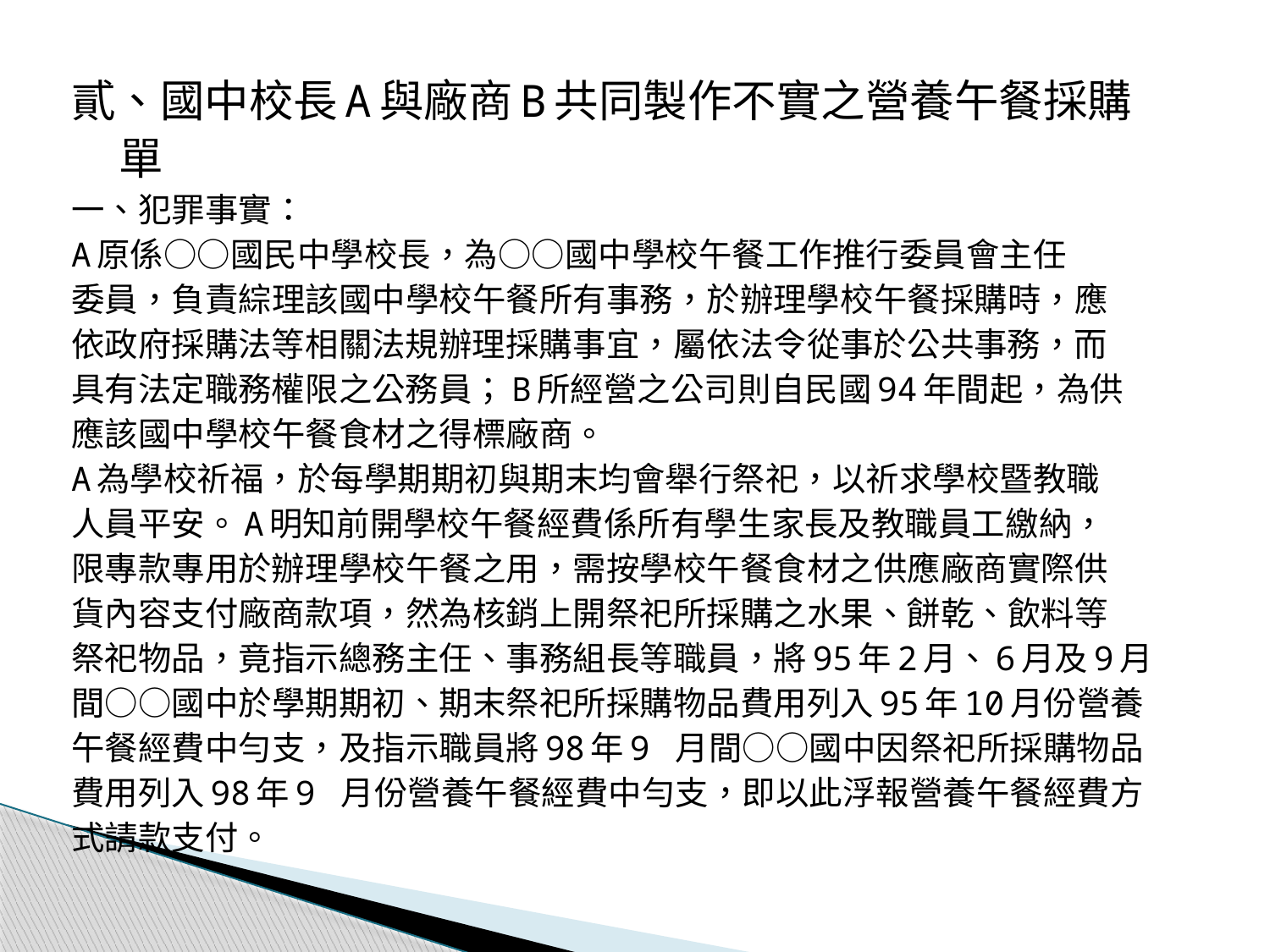

貳、國中校長A與廠商B共同製作不實之營養午餐採購
    單
一、犯罪事實：
A原係○○國民中學校長，為○○國中學校午餐工作推行委員會主任
委員，負責綜理該國中學校午餐所有事務，於辦理學校午餐採購時，應
依政府採購法等相關法規辦理採購事宜，屬依法令從事於公共事務，而
具有法定職務權限之公務員；B所經營之公司則自民國94年間起，為供
應該國中學校午餐食材之得標廠商。
A為學校祈福，於每學期期初與期末均會舉行祭祀，以祈求學校暨教職
人員平安。A明知前開學校午餐經費係所有學生家長及教職員工繳納，
限專款專用於辦理學校午餐之用，需按學校午餐食材之供應廠商實際供
貨內容支付廠商款項，然為核銷上開祭祀所採購之水果、餅乾、飲料等
祭祀物品，竟指示總務主任、事務組長等職員，將95年2月、6月及9月
間○○國中於學期期初、期末祭祀所採購物品費用列入95年10月份營養
午餐經費中勻支，及指示職員將98年9 月間○○國中因祭祀所採購物品
費用列入98年9 月份營養午餐經費中勻支，即以此浮報營養午餐經費方
式請款支付。